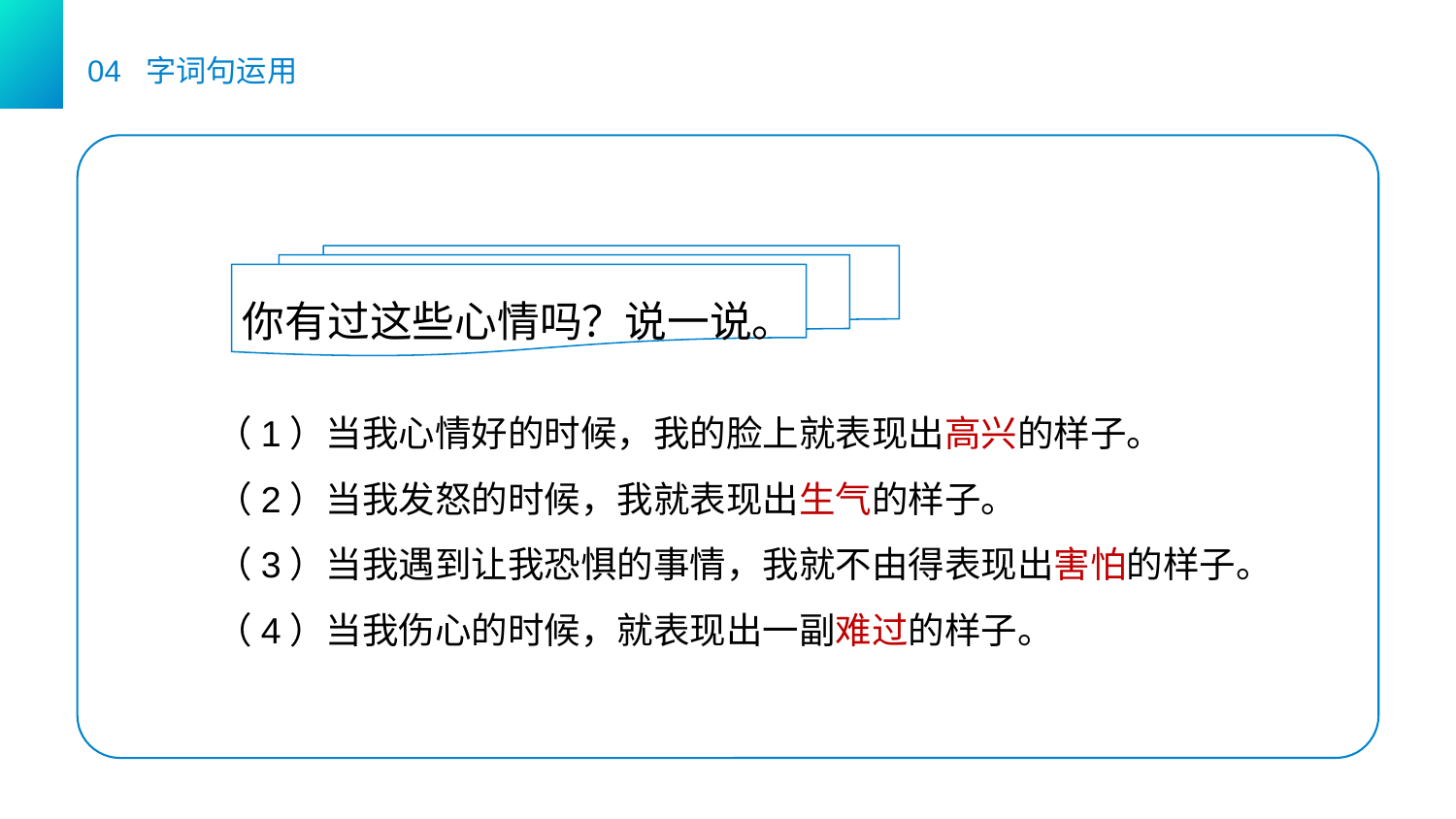

04  字词句运用
你有过这些心情吗？说一说。
（1）当我心情好的时候，我的脸上就表现出高兴的样子。
（2）当我发怒的时候，我就表现出生气的样子。
（3）当我遇到让我恐惧的事情，我就不由得表现出害怕的样子。
（4）当我伤心的时候，就表现出一副难过的样子。